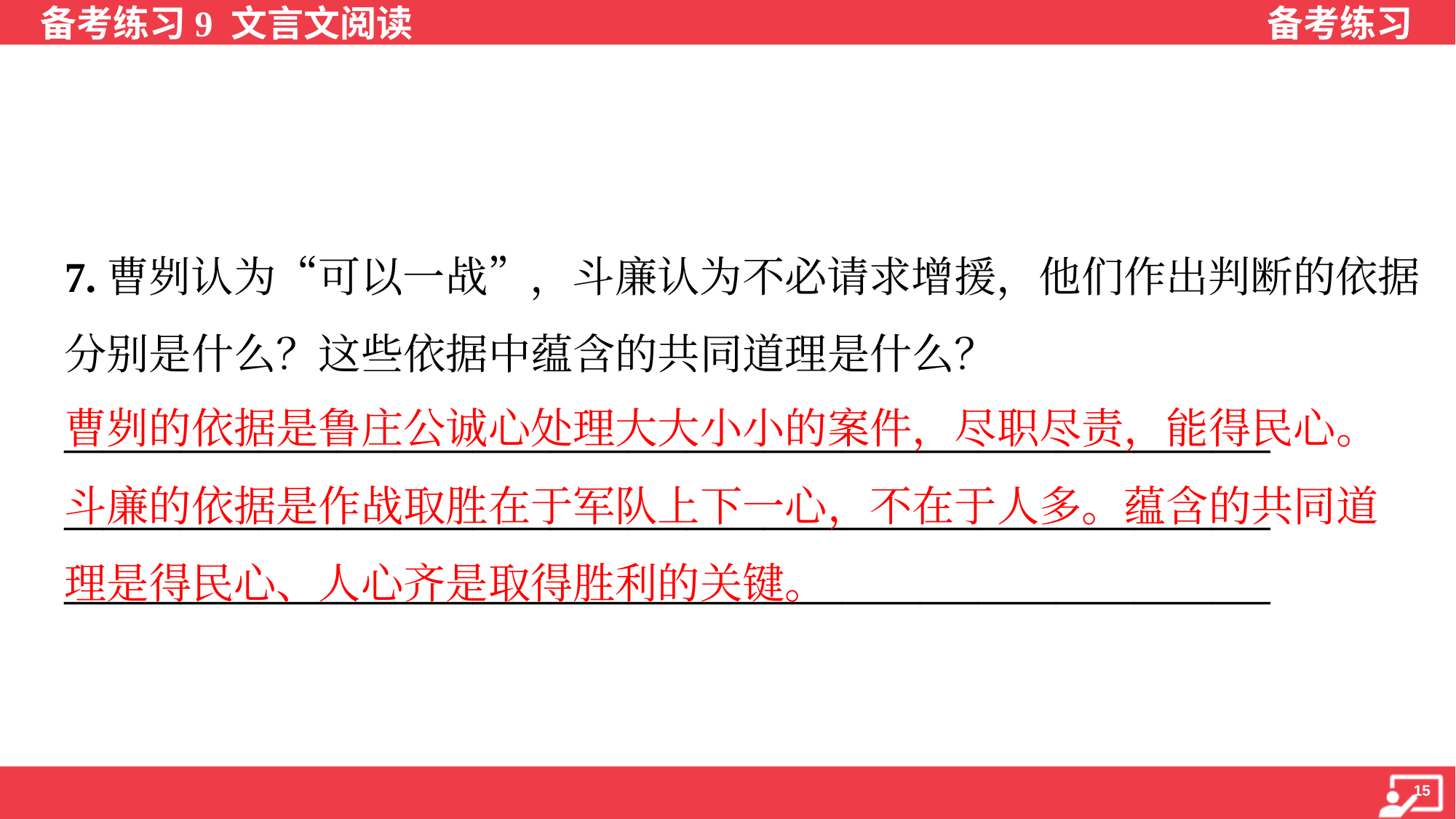

7.曹刿认为“可以一战”，斗廉认为不必请求增援，他们作出判断的依据
分别是什么？这些依据中蕴含的共同道理是什么？
______________________________________________________________
______________________________________________________________
______________________________________________________________
曹刿的依据是鲁庄公诚心处理大大小小的案件，尽职尽责，能得民心。
斗廉的依据是作战取胜在于军队上下一心，不在于人多。蕴含的共同道
理是得民心、人心齐是取得胜利的关键。